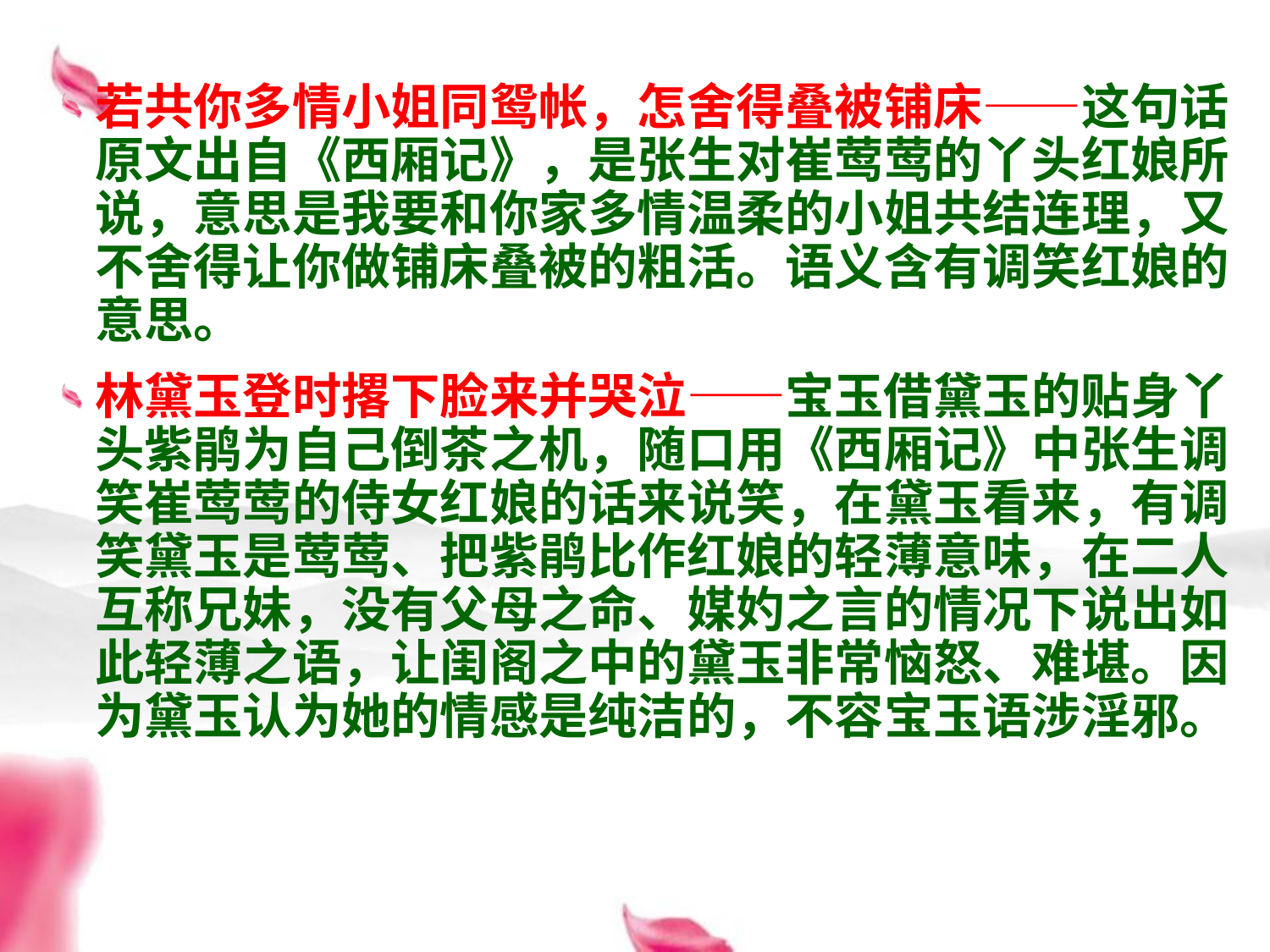

若共你多情小姐同鸳帐，怎舍得叠被铺床——这句话原文出自《西厢记》，是张生对崔莺莺的丫头红娘所说，意思是我要和你家多情温柔的小姐共结连理，又不舍得让你做铺床叠被的粗活。语义含有调笑红娘的意思。
林黛玉登时撂下脸来并哭泣——宝玉借黛玉的贴身丫头紫鹃为自己倒茶之机，随口用《西厢记》中张生调笑崔莺莺的侍女红娘的话来说笑，在黛玉看来，有调笑黛玉是莺莺、把紫鹃比作红娘的轻薄意味，在二人互称兄妹，没有父母之命、媒妁之言的情况下说出如此轻薄之语，让闺阁之中的黛玉非常恼怒、难堪。因为黛玉认为她的情感是纯洁的，不容宝玉语涉淫邪。